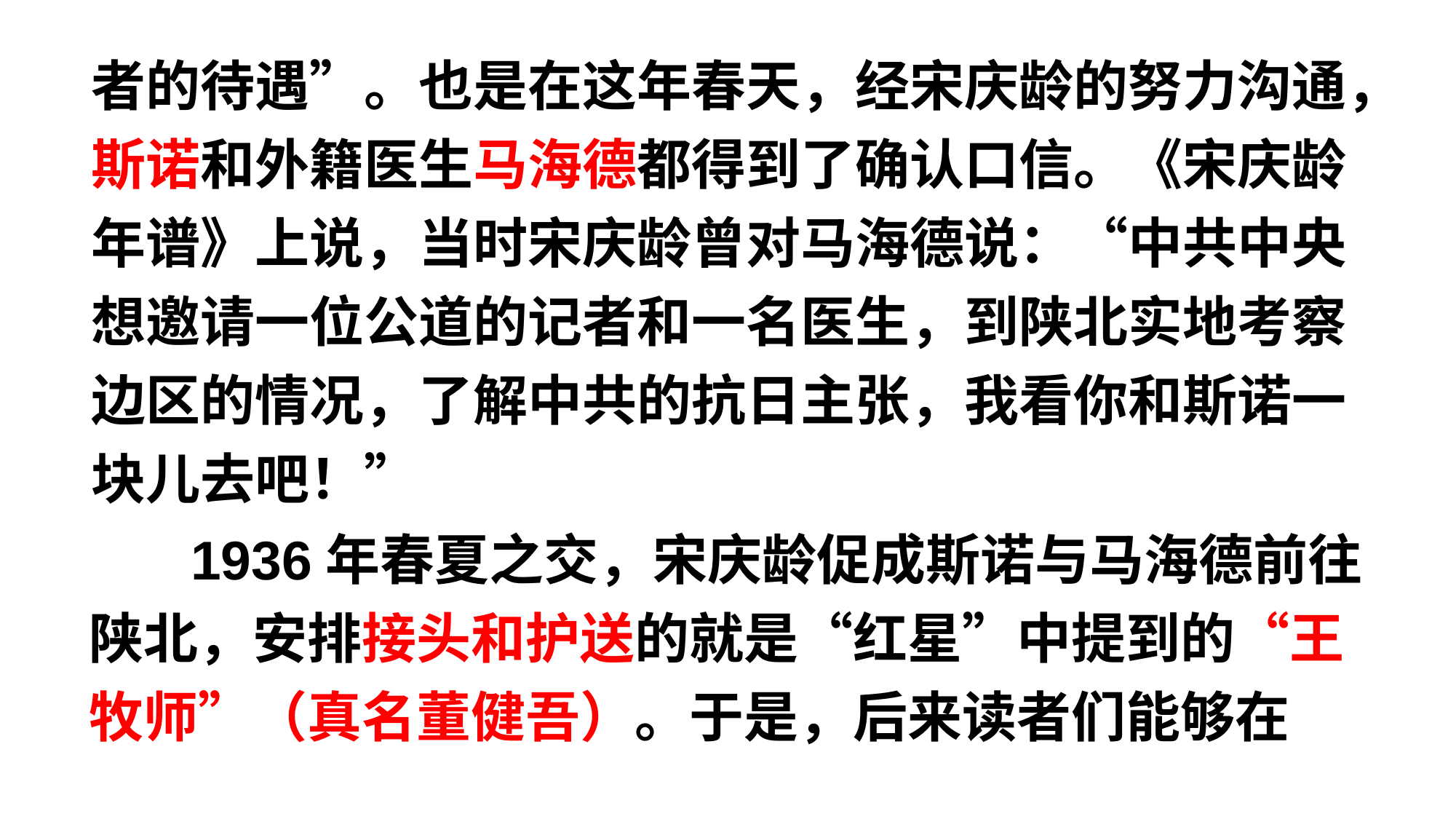

者的待遇”。也是在这年春天，经宋庆龄的努力沟通，斯诺和外籍医生马海德都得到了确认口信。《宋庆龄年谱》上说，当时宋庆龄曾对马海德说：“中共中央想邀请一位公道的记者和一名医生，到陕北实地考察边区的情况，了解中共的抗日主张，我看你和斯诺一块儿去吧！”
    1936年春夏之交，宋庆龄促成斯诺与马海德前往陕北，安排接头和护送的就是“红星”中提到的“王牧师”（真名董健吾）。于是，后来读者们能够在